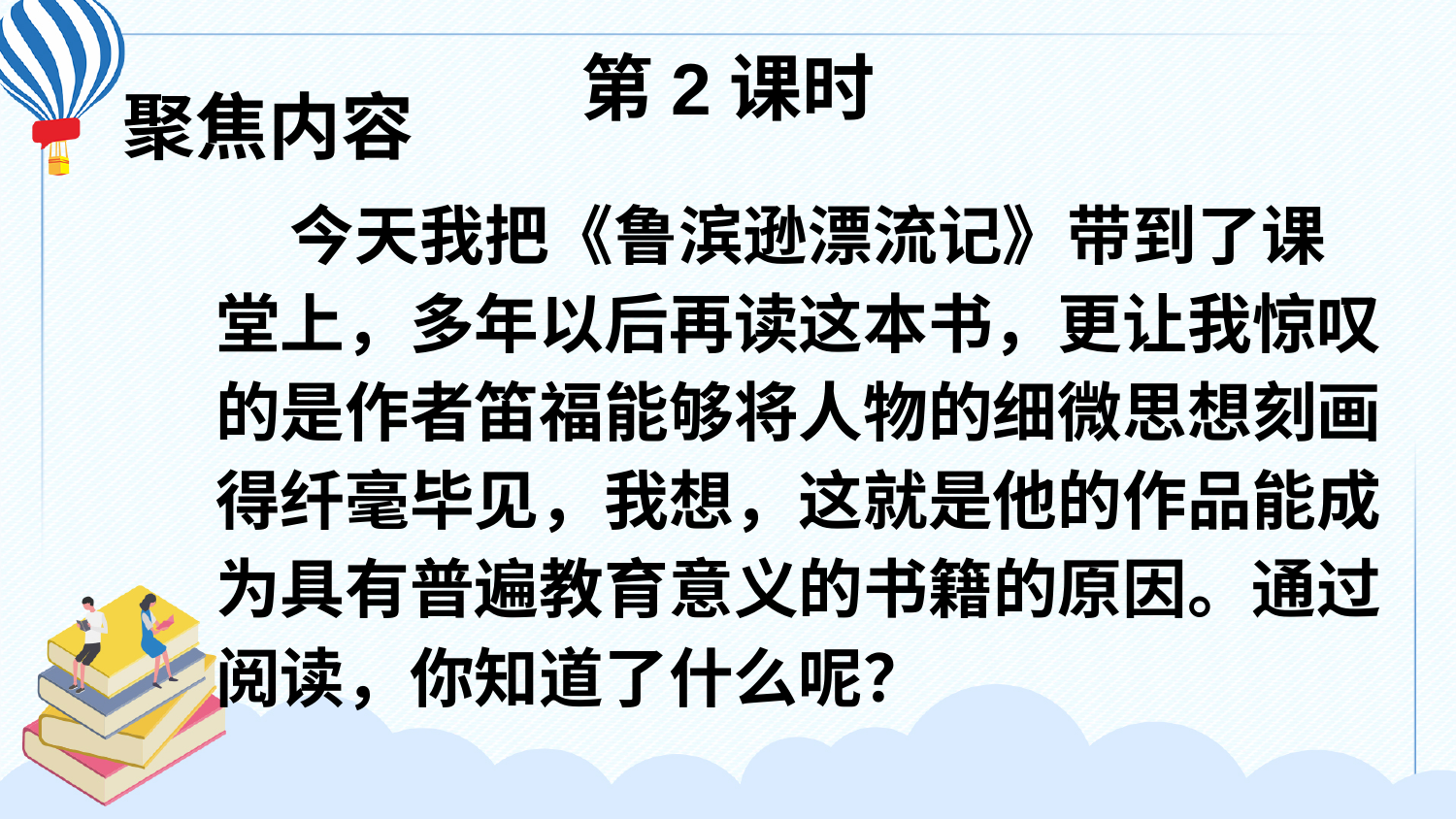

第2课时
聚焦内容
    今天我把《鲁滨逊漂流记》带到了课堂上，多年以后再读这本书，更让我惊叹的是作者笛福能够将人物的细微思想刻画得纤毫毕见，我想，这就是他的作品能成为具有普遍教育意义的书籍的原因。通过阅读，你知道了什么呢？